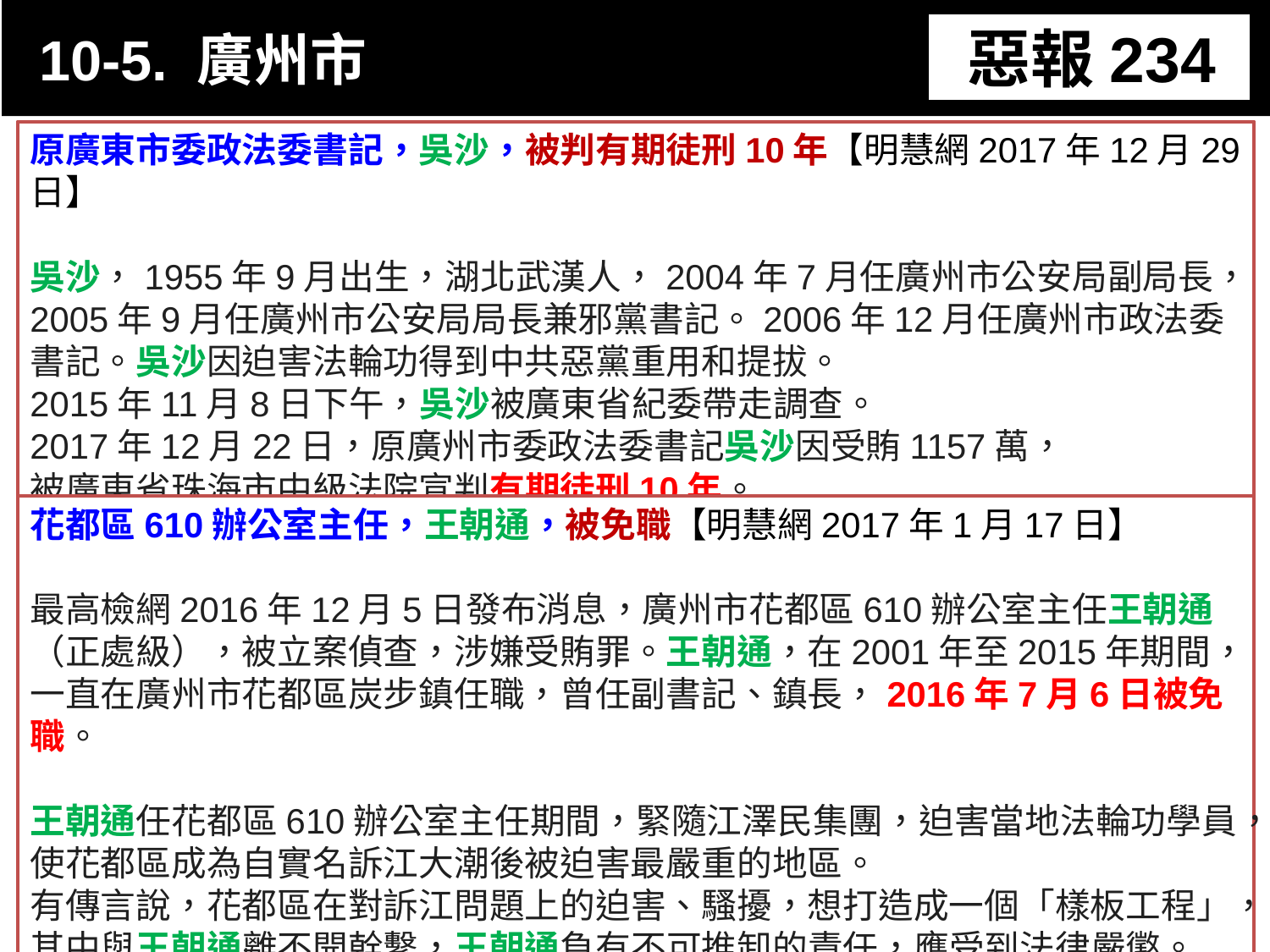

10-5. 廣州市
惡報234

11-3. XX市官員惡報實例
原廣東市委政法委書記，吳沙，被判有期徒刑10年【明慧網2017年12月29日】

吳沙，1955年9月出生，湖北武漢人，2004年7月任廣州市公安局副局長，2005年9月任廣州市公安局局長兼邪黨書記。2006年12月任廣州市政法委書記。吳沙因迫害法輪功得到中共惡黨重用和提拔。
2015年11月8日下午，吳沙被廣東省紀委帶走調查。
2017年12月22日，原廣州市委政法委書記吳沙因受賄1157萬，
被廣東省珠海市中級法院宣判有期徒刑10年。
花都區610辦公室主任，王朝通，被免職【明慧網2017年1月17日】

最高檢網2016年12月5日發布消息，廣州市花都區610辦公室主任王朝通（正處級），被立案偵查，涉嫌受賄罪。王朝通，在2001年至2015年期間，一直在廣州市花都區炭步鎮任職，曾任副書記、鎮長，2016年7月6日被免職。

王朝通任花都區610辦公室主任期間，緊隨江澤民集團，迫害當地法輪功學員，使花都區成為自實名訴江大潮後被迫害最嚴重的地區。
有傳言說，花都區在對訴江問題上的迫害、騷擾，想打造成一個「樣板工程」，其中與王朝通離不開幹繫，王朝通負有不可推卸的責任，應受到法律嚴懲。